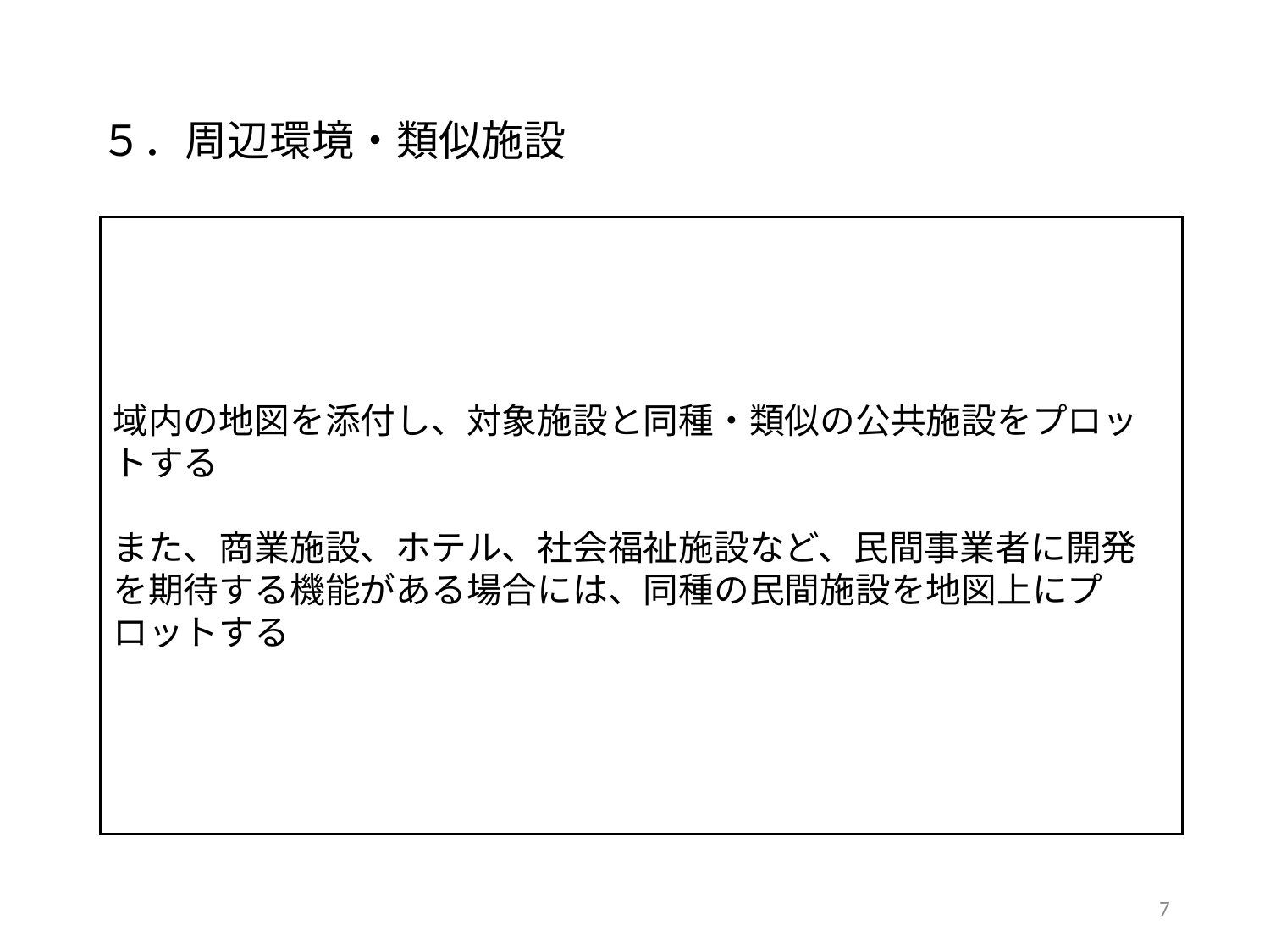

# ５．周辺環境・類似施設
域内の地図を添付し、対象施設と同種・類似の公共施設をプロットする

また、商業施設、ホテル、社会福祉施設など、民間事業者に開発を期待する機能がある場合には、同種の民間施設を地図上にプロットする
7